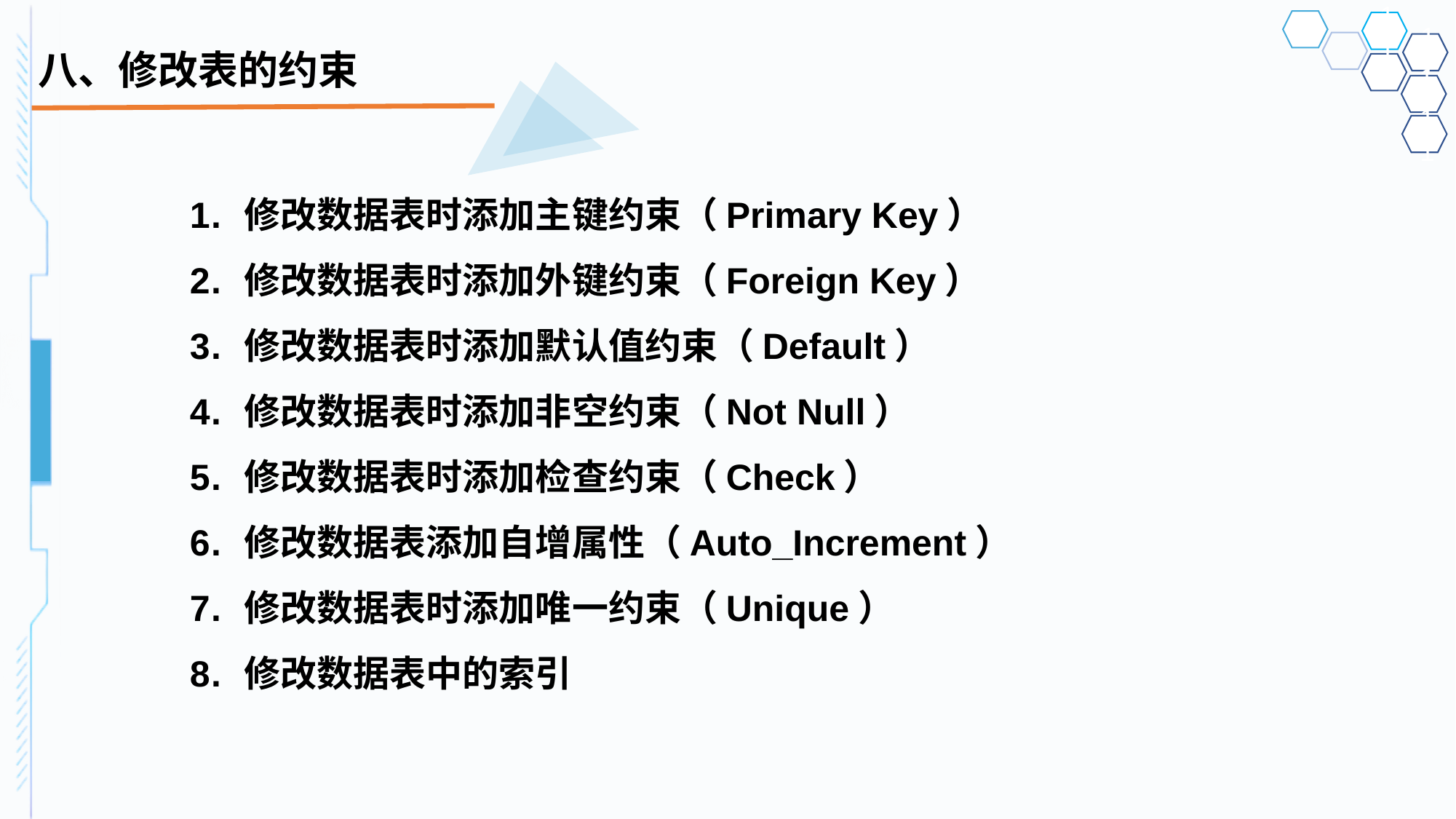

# 八、修改表的约束

修改数据表时添加主键约束（Primary Key）
修改数据表时添加外键约束（Foreign Key）
修改数据表时添加默认值约束（Default）
修改数据表时添加非空约束（Not Null）
修改数据表时添加检查约束（Check）
修改数据表添加自增属性（Auto_Increment）
修改数据表时添加唯一约束（Unique）
修改数据表中的索引